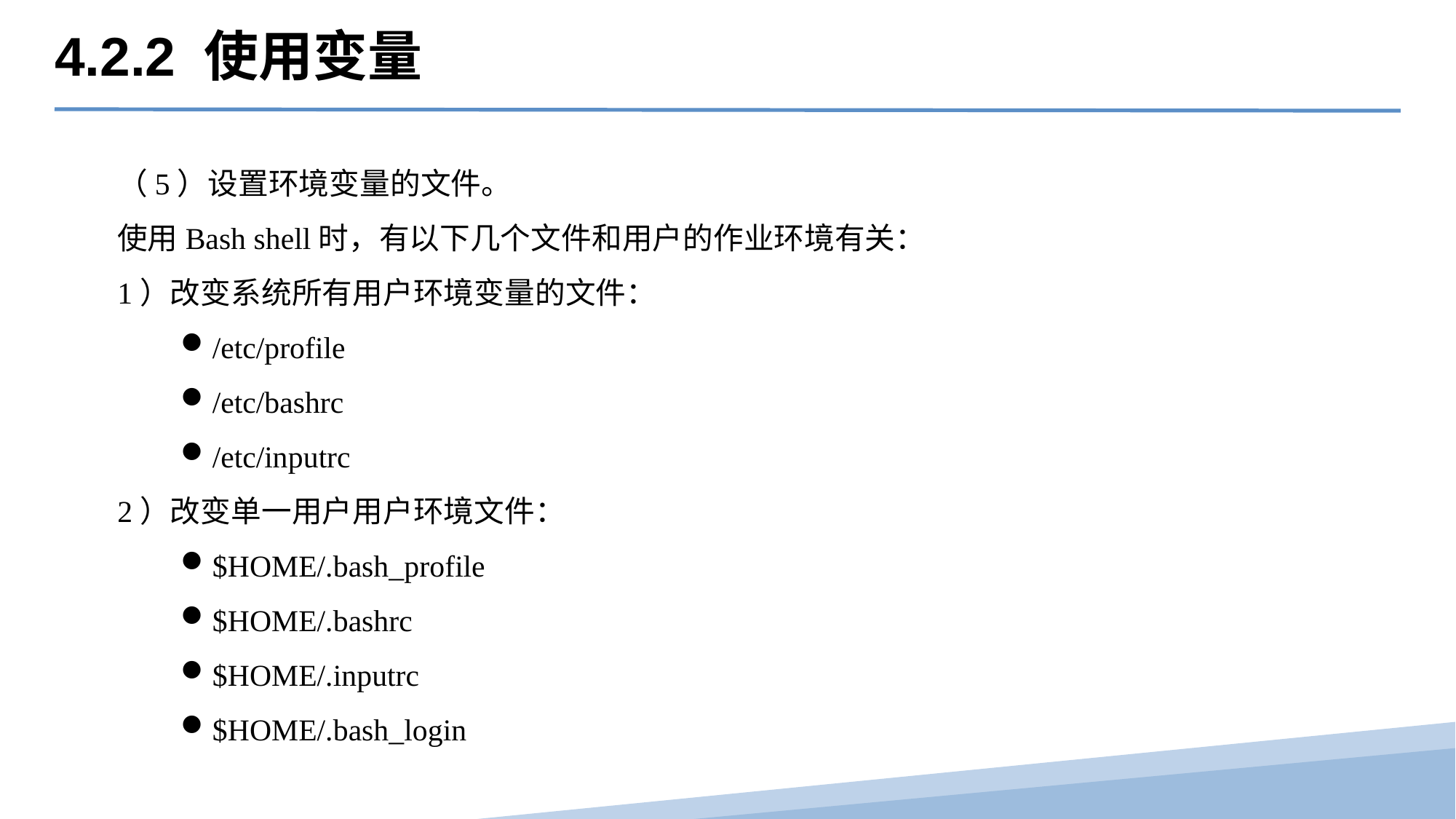

4.2.2 使用变量
（5）设置环境变量的文件。
使用Bash shell时，有以下几个文件和用户的作业环境有关：
1）改变系统所有用户环境变量的文件：
/etc/profile
/etc/bashrc
/etc/inputrc
2）改变单一用户用户环境文件：
$HOME/.bash_profile
$HOME/.bashrc
$HOME/.inputrc
$HOME/.bash_login